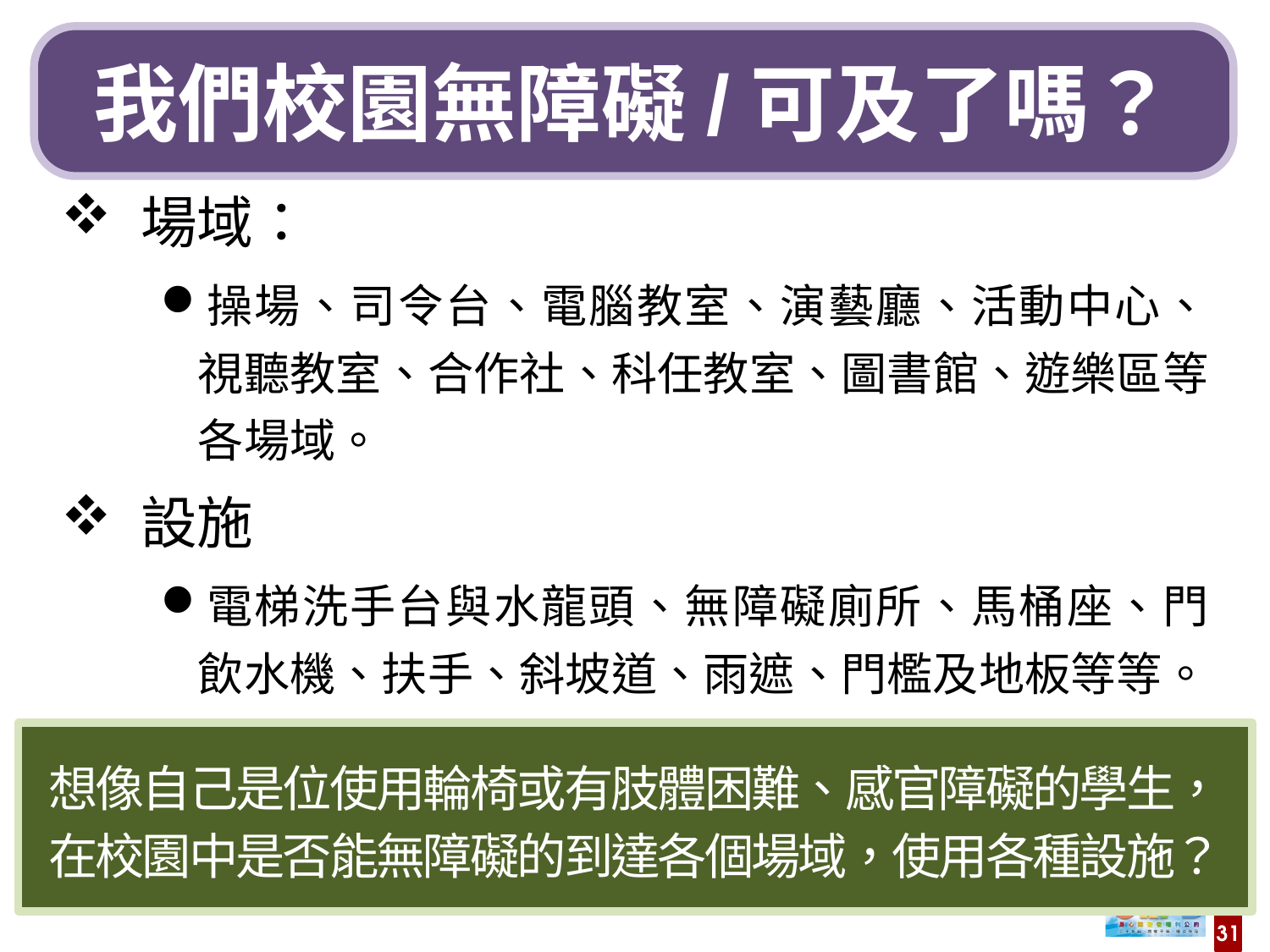

我們校園無障礙/可及了嗎？
場域：
操場、司令台、電腦教室、演藝廳、活動中心、視聽教室、合作社、科任教室、圖書館、遊樂區等各場域。
設施
電梯洗手台與水龍頭、無障礙廁所、馬桶座、門飲水機、扶手、斜坡道、雨遮、門檻及地板等等。

想像自己是位使用輪椅或有肢體困難、感官障礙的學生，
在校園中是否能無障礙的到達各個場域，使用各種設施？
31